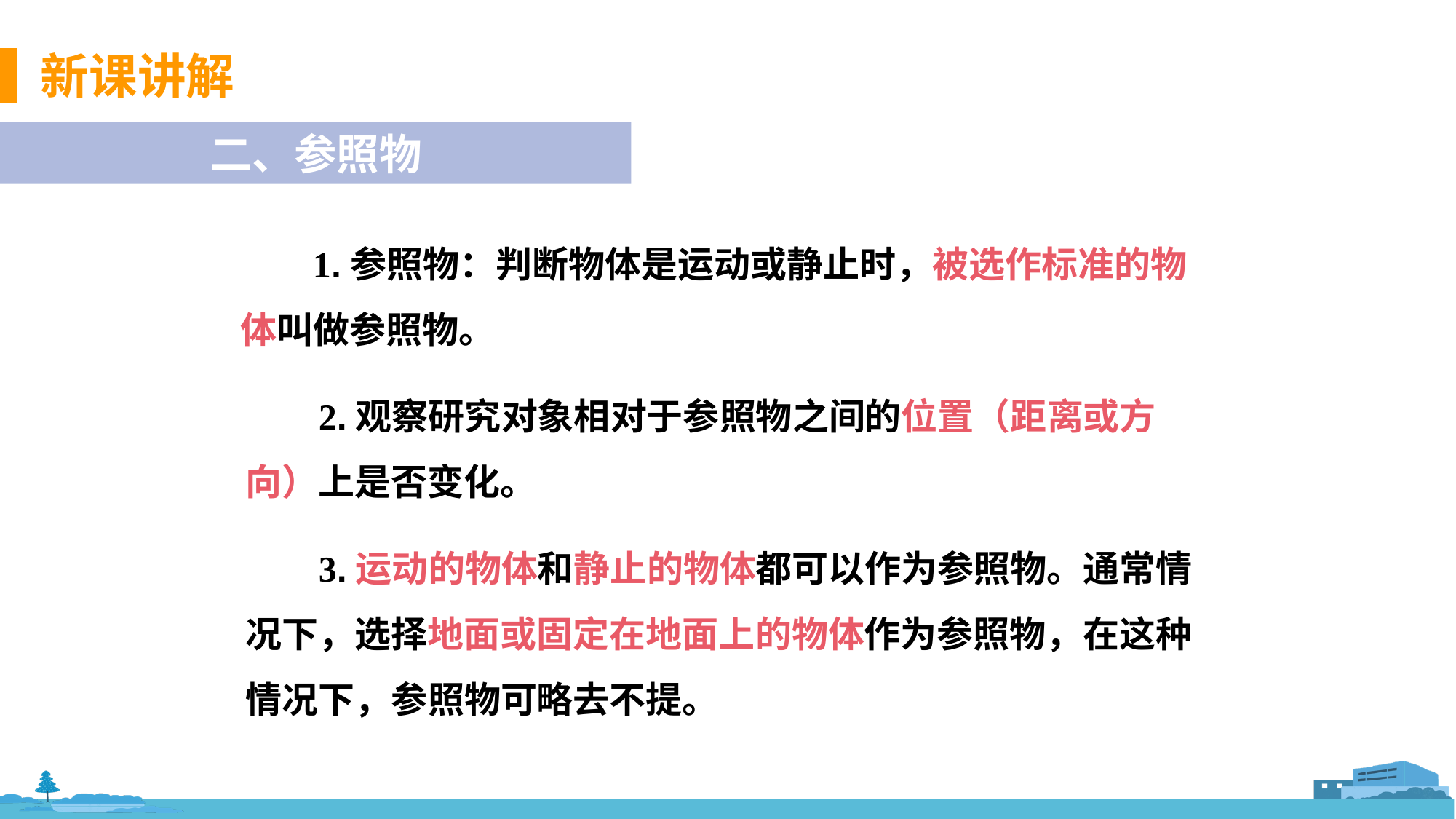

二、参照物
1.参照物：判断物体是运动或静止时，被选作标准的物体叫做参照物。
2.观察研究对象相对于参照物之间的位置（距离或方向）上是否变化。
3.运动的物体和静止的物体都可以作为参照物。通常情况下，选择地面或固定在地面上的物体作为参照物，在这种情况下，参照物可略去不提。